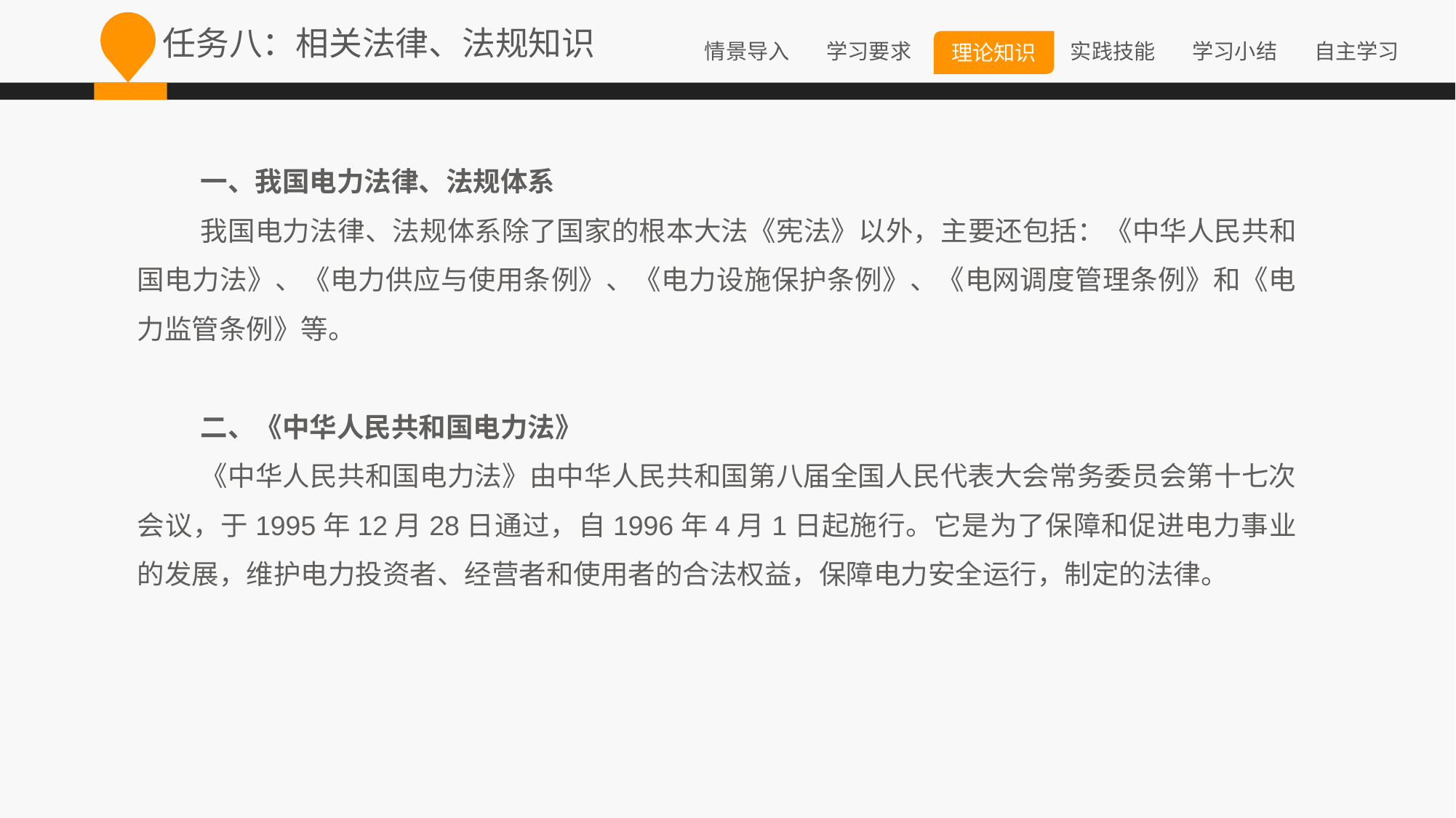

任务八：相关法律、法规知识
一、我国电力法律、法规体系
我国电力法律、法规体系除了国家的根本大法《宪法》以外，主要还包括：《中华人民共和国电力法》、《电力供应与使用条例》、《电力设施保护条例》、《电网调度管理条例》和《电力监管条例》等。

二、《中华人民共和国电力法》
《中华人民共和国电力法》由中华人民共和国第八届全国人民代表大会常务委员会第十七次会议，于1995年12月28日通过，自1996年4月1日起施行。它是为了保障和促进电力事业的发展，维护电力投资者、经营者和使用者的合法权益，保障电力安全运行，制定的法律。